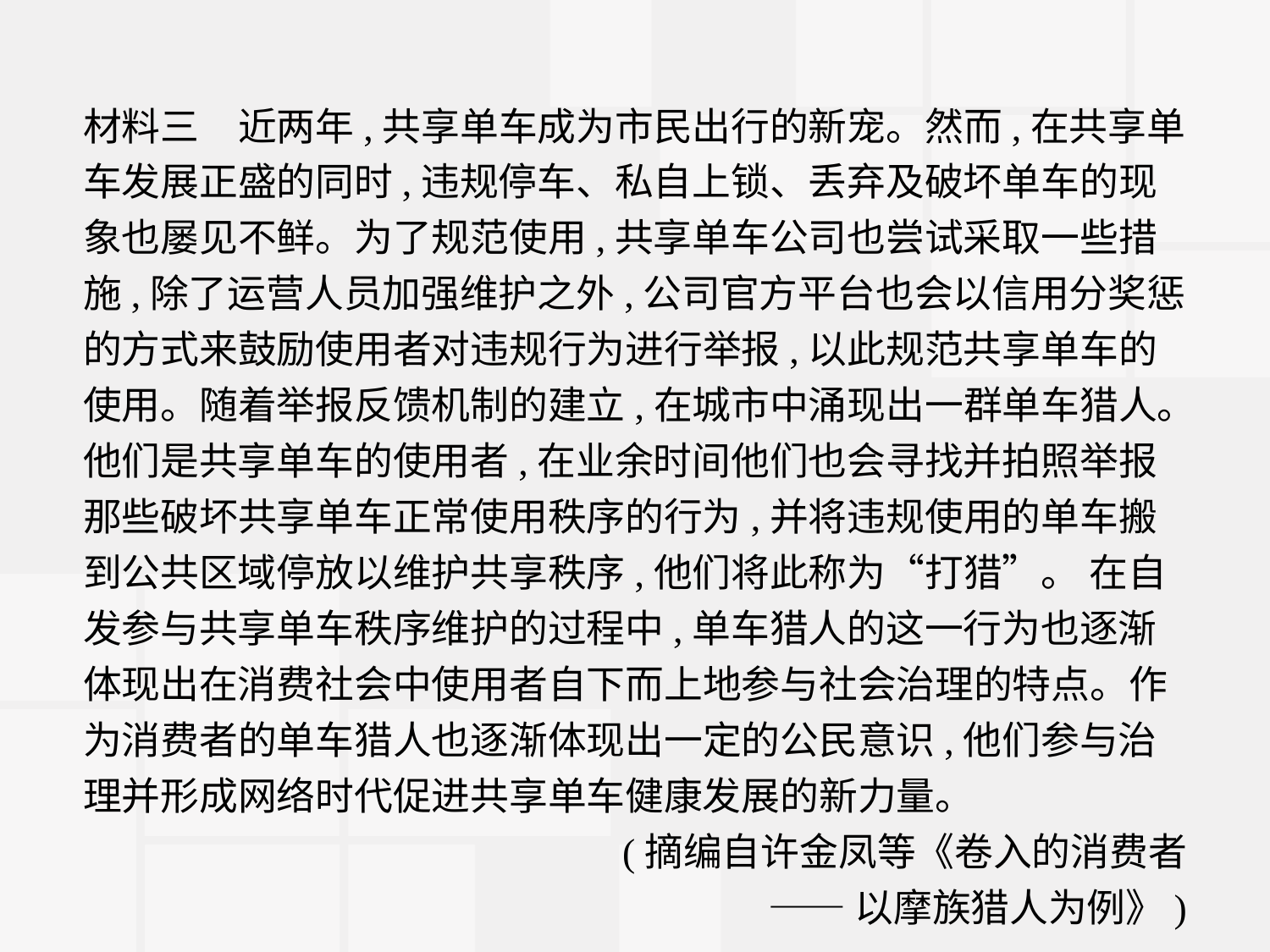

材料三　近两年,共享单车成为市民出行的新宠。然而,在共享单车发展正盛的同时,违规停车、私自上锁、丢弃及破坏单车的现象也屡见不鲜。为了规范使用,共享单车公司也尝试采取一些措施,除了运营人员加强维护之外,公司官方平台也会以信用分奖惩的方式来鼓励使用者对违规行为进行举报,以此规范共享单车的使用。随着举报反馈机制的建立,在城市中涌现出一群单车猎人。他们是共享单车的使用者,在业余时间他们也会寻找并拍照举报那些破坏共享单车正常使用秩序的行为,并将违规使用的单车搬到公共区域停放以维护共享秩序,他们将此称为“打猎”。 在自发参与共享单车秩序维护的过程中,单车猎人的这一行为也逐渐体现出在消费社会中使用者自下而上地参与社会治理的特点。作为消费者的单车猎人也逐渐体现出一定的公民意识,他们参与治理并形成网络时代促进共享单车健康发展的新力量。
(摘编自许金凤等《卷入的消费者
——以摩族猎人为例》)